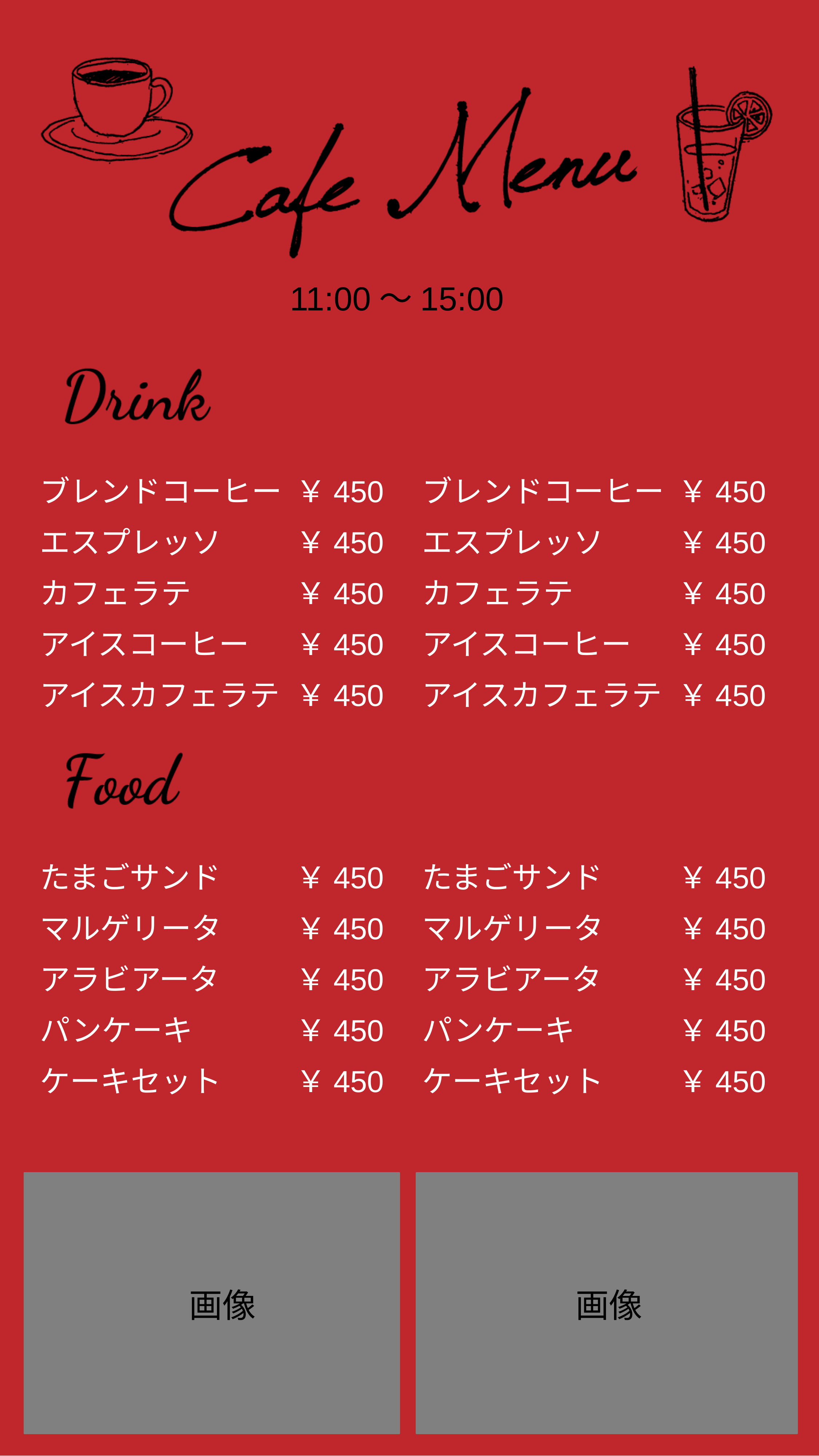

11:00〜15:00
ブレンドコーヒー
エスプレッソ
カフェラテ
アイスコーヒー
アイスカフェラテ
￥450
￥450
￥450
￥450
￥450
ブレンドコーヒー
エスプレッソ
カフェラテ
アイスコーヒー
アイスカフェラテ
￥450
￥450
￥450
￥450
￥450
たまごサンド
マルゲリータ
アラビアータ
パンケーキ
ケーキセット
￥450
￥450
￥450
￥450
￥450
たまごサンド
マルゲリータ
アラビアータ
パンケーキ
ケーキセット
￥450
￥450
￥450
￥450
￥450

画像
画像